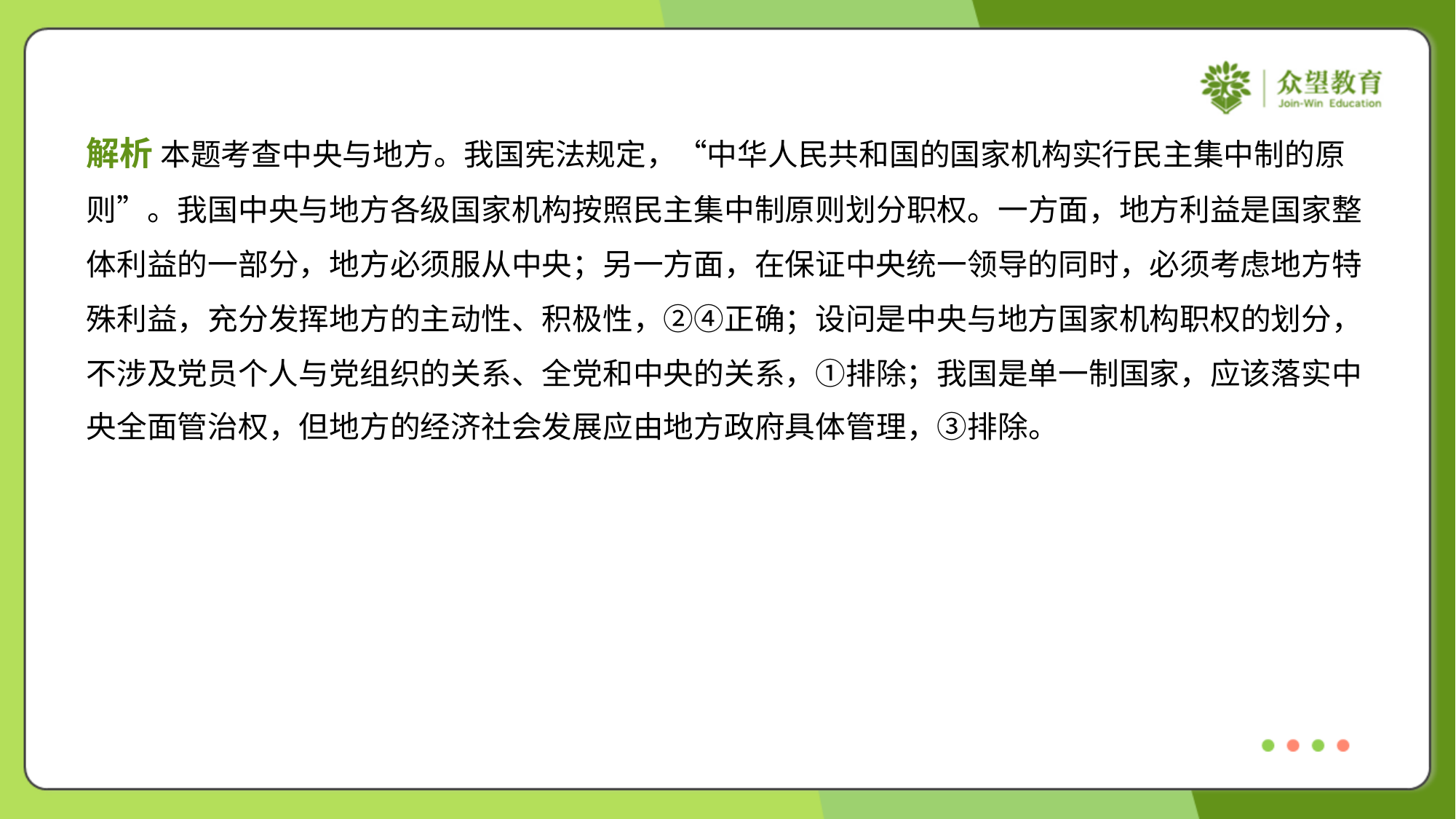

解析 本题考查中央与地方。我国宪法规定，“中华人民共和国的国家机构实行民主集中制的原
则”。我国中央与地方各级国家机构按照民主集中制原则划分职权。一方面，地方利益是国家整
体利益的一部分，地方必须服从中央；另一方面，在保证中央统一领导的同时，必须考虑地方特
殊利益，充分发挥地方的主动性、积极性，②④正确；设问是中央与地方国家机构职权的划分，
不涉及党员个人与党组织的关系、全党和中央的关系，①排除；我国是单一制国家，应该落实中
央全面管治权，但地方的经济社会发展应由地方政府具体管理，③排除。